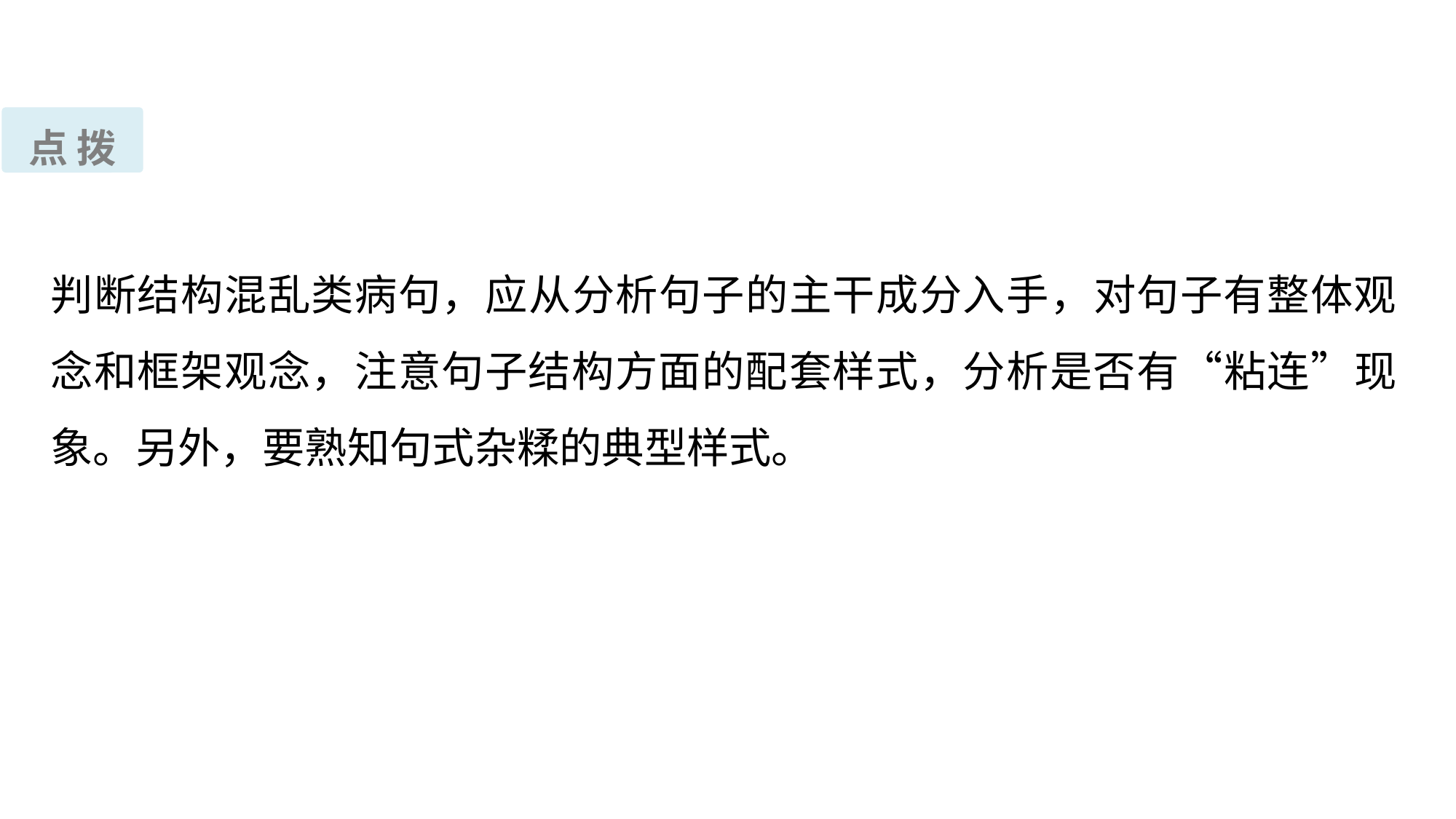

点 拨
判断结构混乱类病句，应从分析句子的主干成分入手，对句子有整体观念和框架观念，注意句子结构方面的配套样式，分析是否有“粘连”现象。另外，要熟知句式杂糅的典型样式。